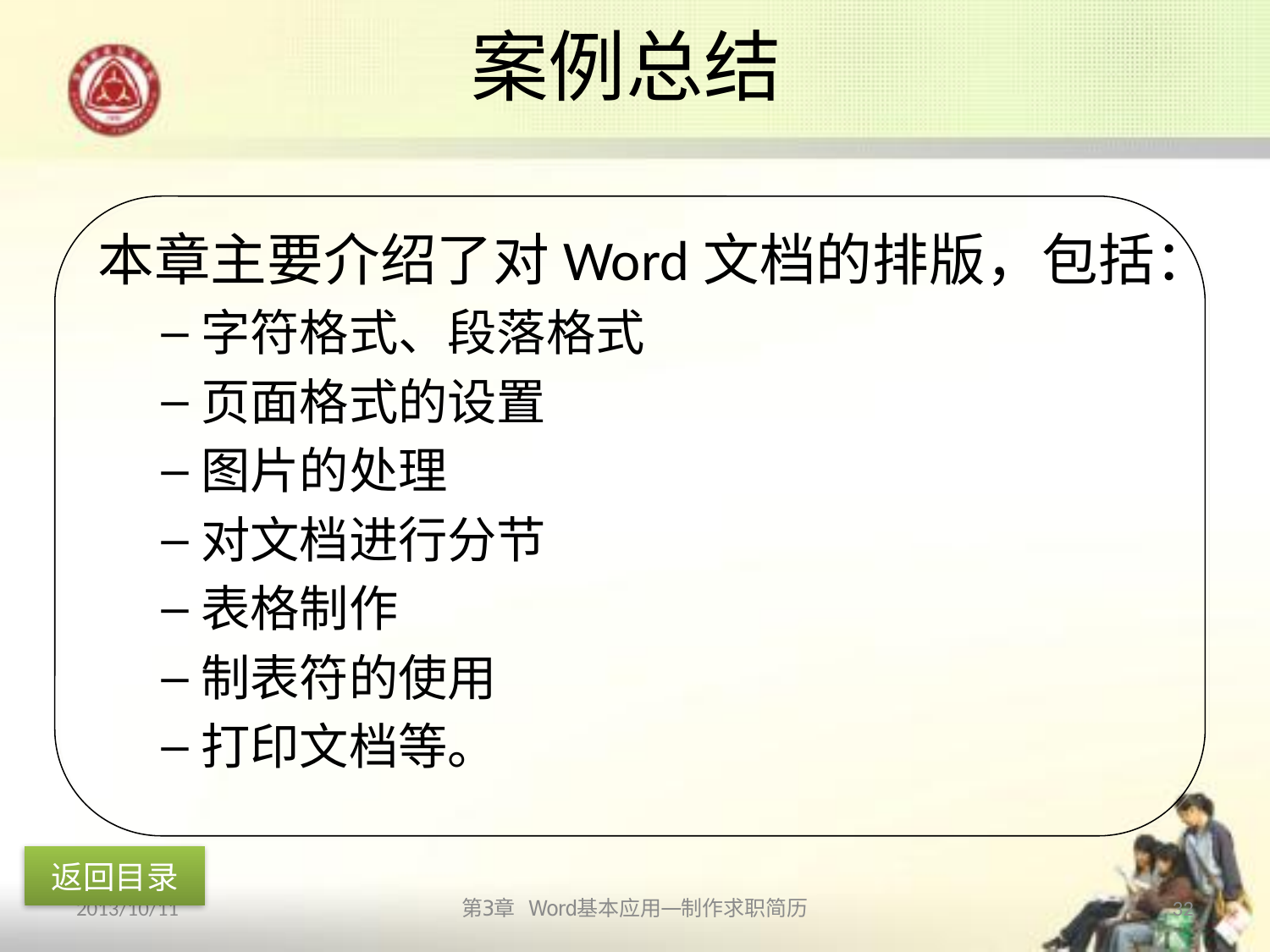

# 案例总结

本章主要介绍了对Word文档的排版，包括：
字符格式、段落格式
页面格式的设置
图片的处理
对文档进行分节
表格制作
制表符的使用
打印文档等。

返回目录
2013/10/11
第3章  Word基本应用—制作求职简历
32